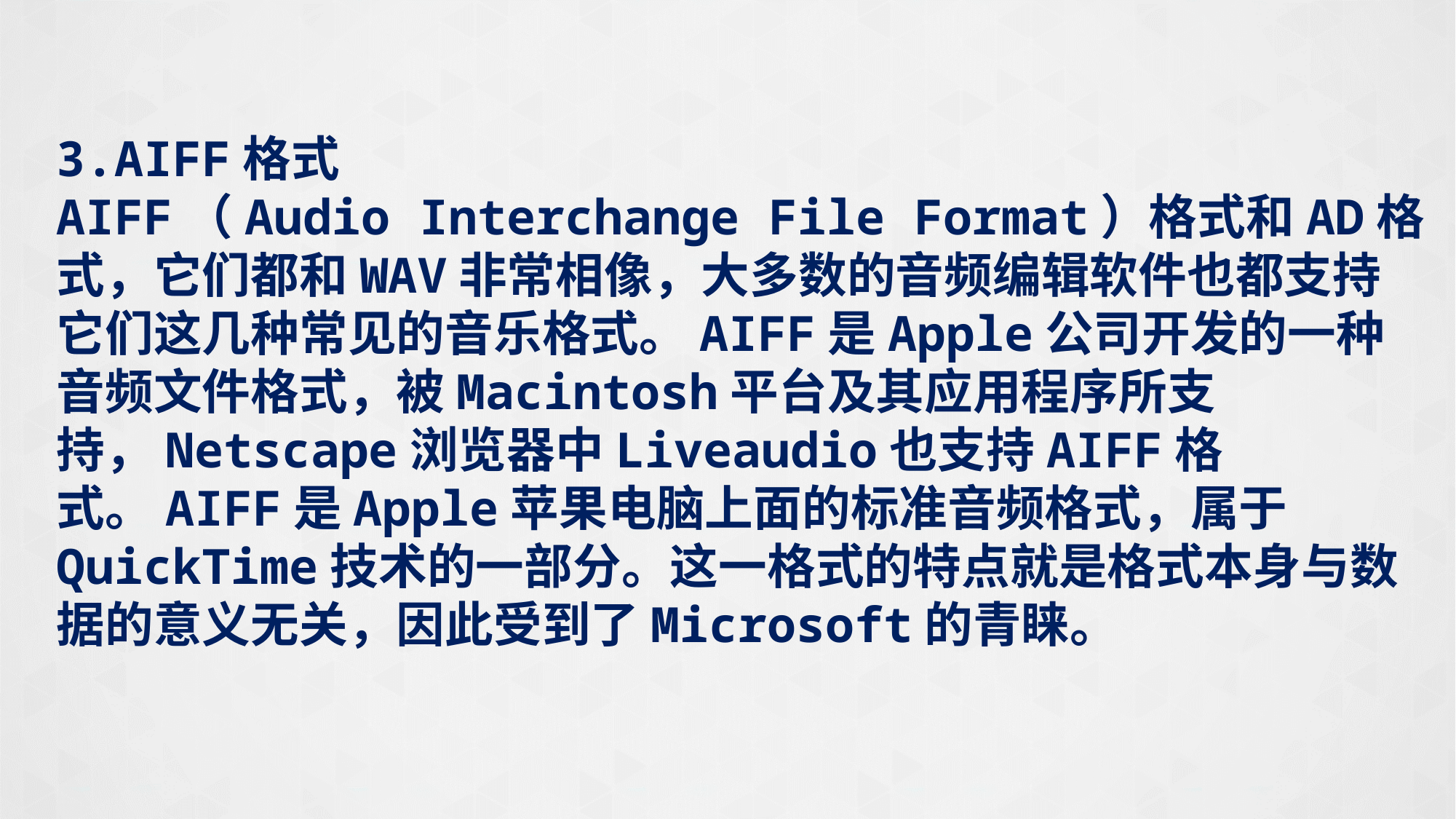

3.AIFF格式
AIFF（Audio Interchange File Format）格式和AD格式，它们都和WAV非常相像，大多数的音频编辑软件也都支持它们这几种常见的音乐格式。AIFF是Apple公司开发的一种音频文件格式，被Macintosh平台及其应用程序所支持，Netscape浏览器中Liveaudio也支持AIFF格式。AIFF是Apple苹果电脑上面的标准音频格式，属于QuickTime技术的一部分。这一格式的特点就是格式本身与数据的意义无关，因此受到了Microsoft的青睐。